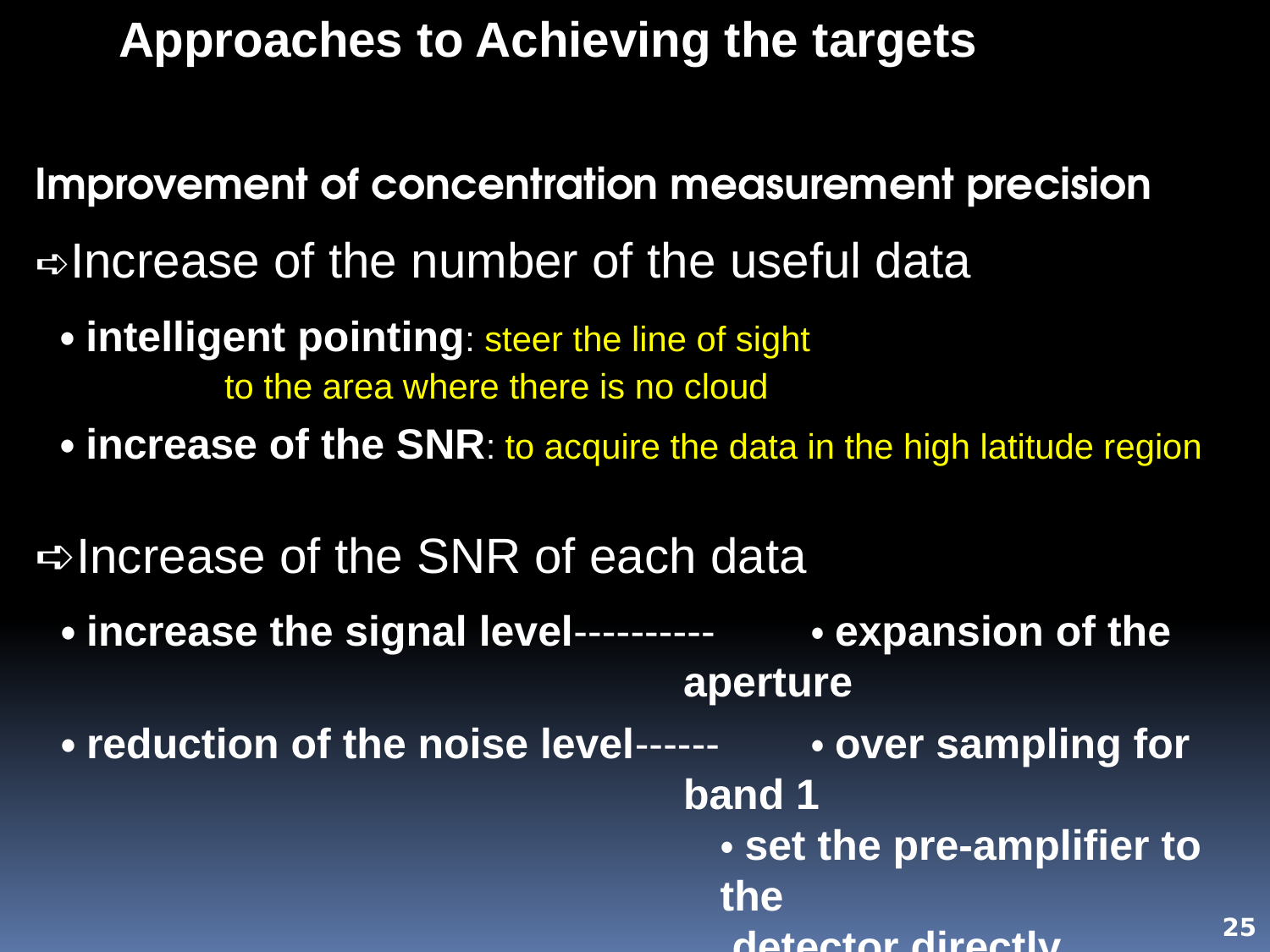

Approaches to Achieving the targets
Improvement of concentration measurement precision
➪Increase of the number of the useful data
・intelligent pointing: steer the line of sight
		to the area where there is no cloud
・increase of the SNR: to acquire the data in the high latitude region

➪Increase of the SNR of each data
・increase the signal level----------	・expansion of the aperture
・reduction of the noise level------	・over sampling for band 1
　	・set the pre-amplifier to the
 detector directly